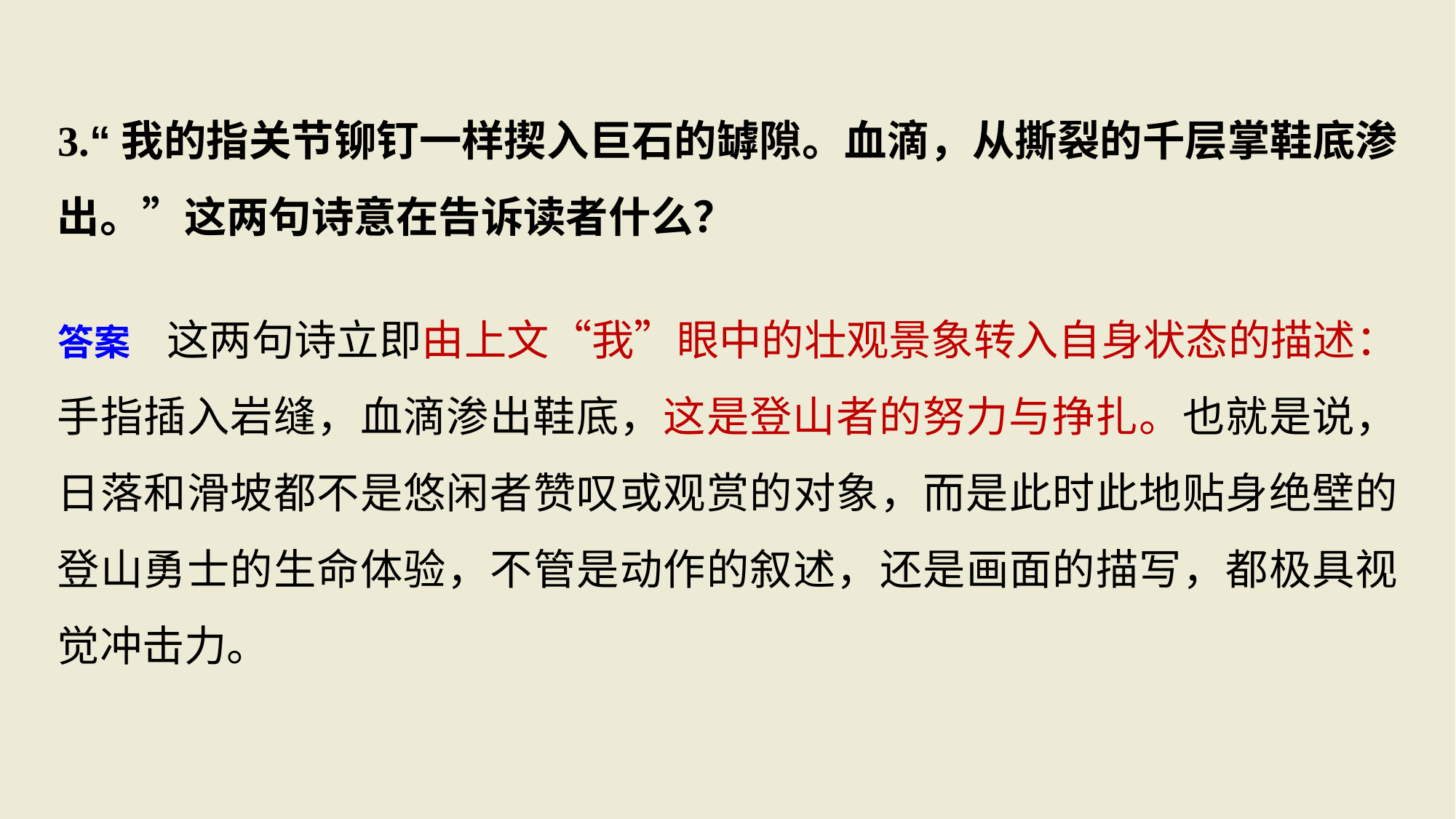

3.“我的指关节铆钉一样揳入巨石的罅隙。血滴，从撕裂的千层掌鞋底渗出。”这两句诗意在告诉读者什么？
答案　这两句诗立即由上文“我”眼中的壮观景象转入自身状态的描述：手指插入岩缝，血滴渗出鞋底，这是登山者的努力与挣扎。也就是说，日落和滑坡都不是悠闲者赞叹或观赏的对象，而是此时此地贴身绝壁的登山勇士的生命体验，不管是动作的叙述，还是画面的描写，都极具视觉冲击力。